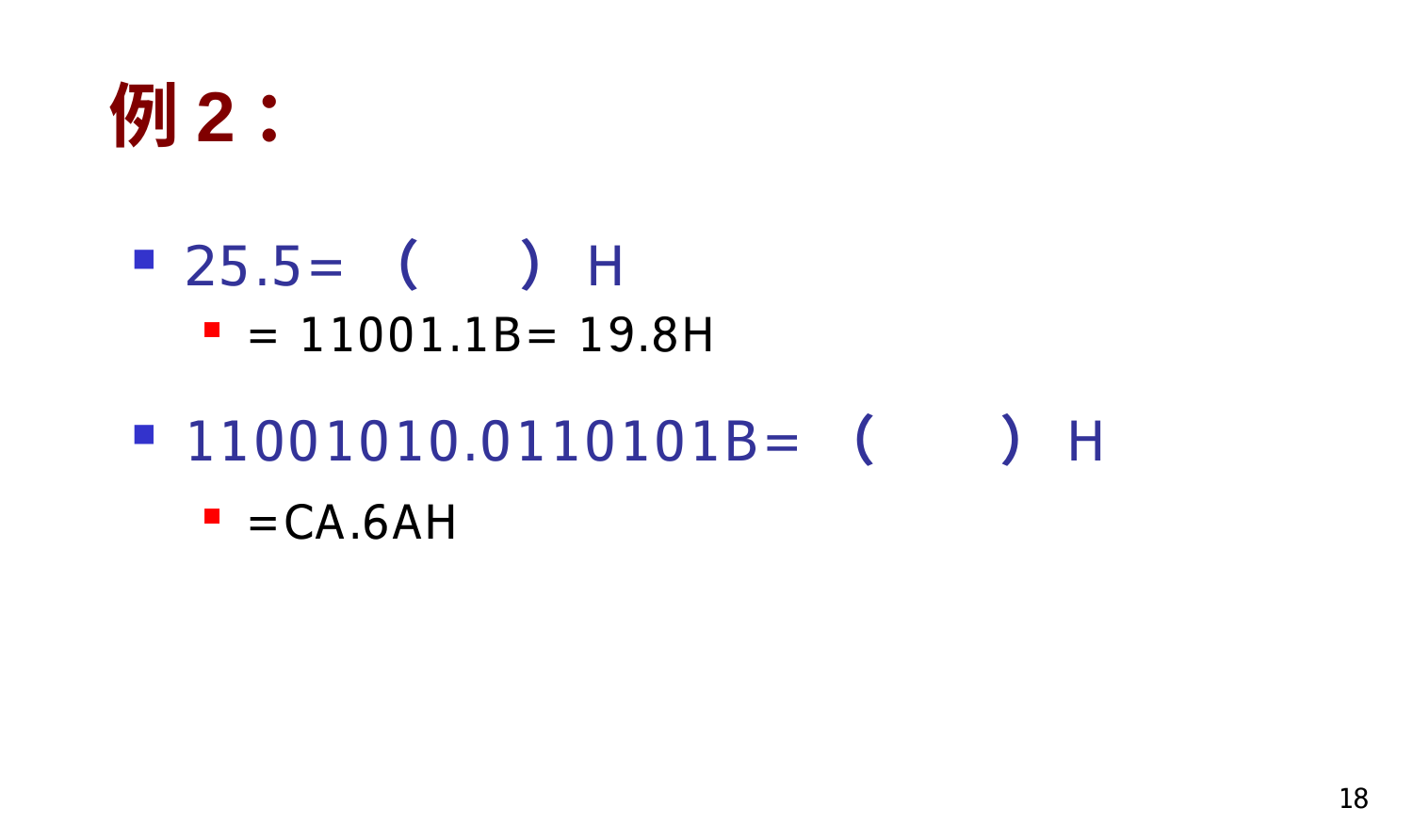

# 例2：
25.5=（        ）H
= 11001.1B= 19.8H
11001010.0110101B=（          ）H
=CA.6AH
18